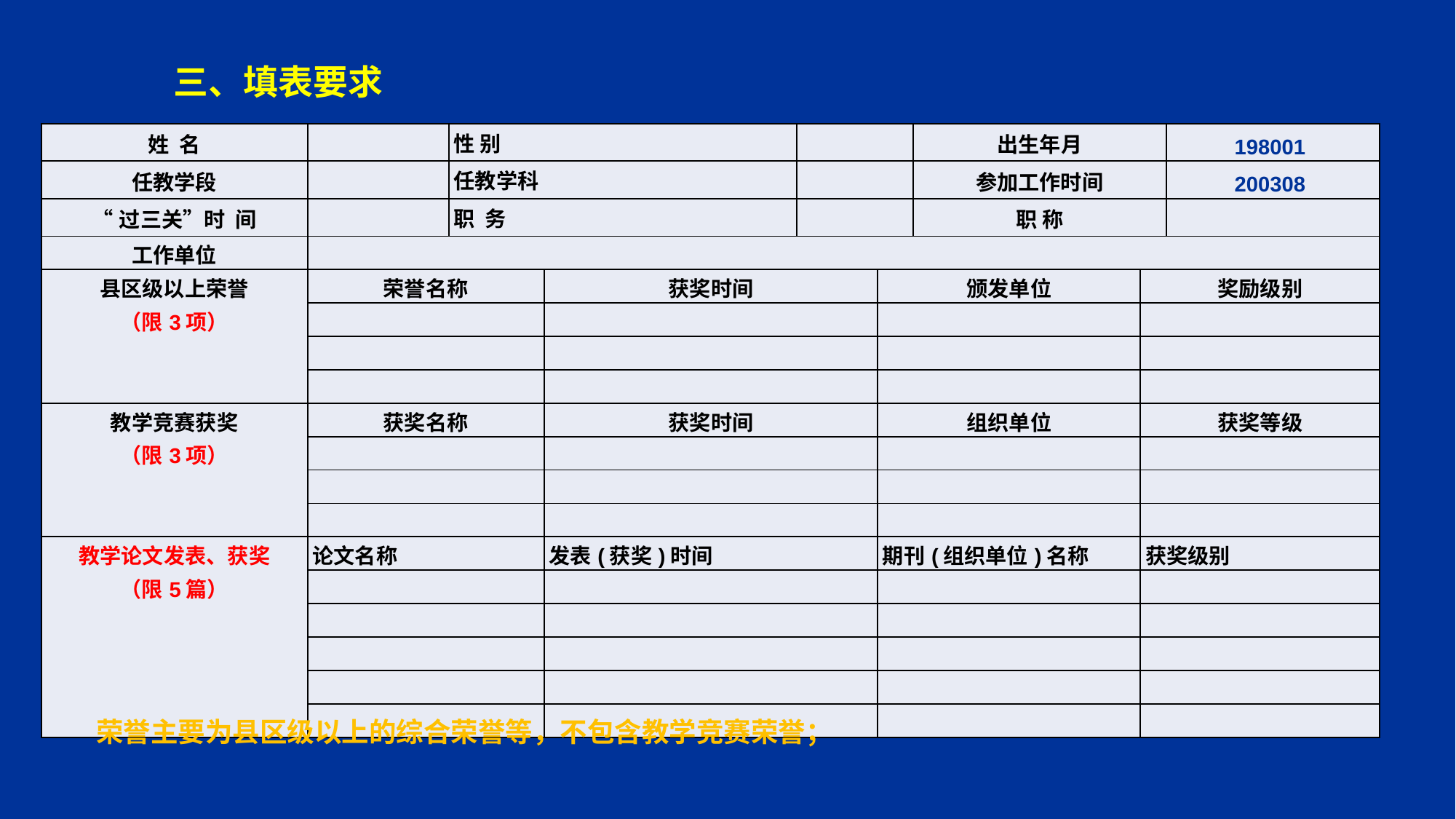

三、填表要求
| 姓 名 |  | 性 别 |  |  |  | 出生年月 |  | 198001 |
| --- | --- | --- | --- | --- | --- | --- | --- | --- |
| 任教学段 |  | 任教学科 |  |  |  | 参加工作时间 |  | 200308 |
| “过三关”时 间 |  | 职 务 |  |  |  | 职 称 |  |  |
| 工作单位 |  |  |  |  |  |  |  |  |
| 县区级以上荣誉 （限3项） | 荣誉名称 |  | 获奖时间 |  | 颁发单位 |  | 奖励级别 |  |
|  |  |  |  |  |  |  |  |  |
|  |  |  |  |  |  |  |  |  |
|  |  |  |  |  |  |  |  |  |
| 教学竞赛获奖 （限3项） | 获奖名称 |  | 获奖时间 |  | 组织单位 |  | 获奖等级 |  |
|  |  |  |  |  |  |  |  |  |
|  |  |  |  |  |  |  |  |  |
|  |  |  |  |  |  |  |  |  |
| 教学论文发表、获奖 （限5篇） | 论文名称 |  | 发表(获奖)时间 |  | 期刊(组织单位)名称 |  | 获奖级别 |  |
|  |  |  |  |  |  |  |  |  |
|  |  |  |  |  |  |  |  |  |
|  |  |  |  |  |  |  |  |  |
|  |  |  |  |  |  |  |  |  |
|  |  |  |  |  |  |  |  |  |

荣誉主要为县区级以上的综合荣誉等，不包含教学竞赛荣誉；

6